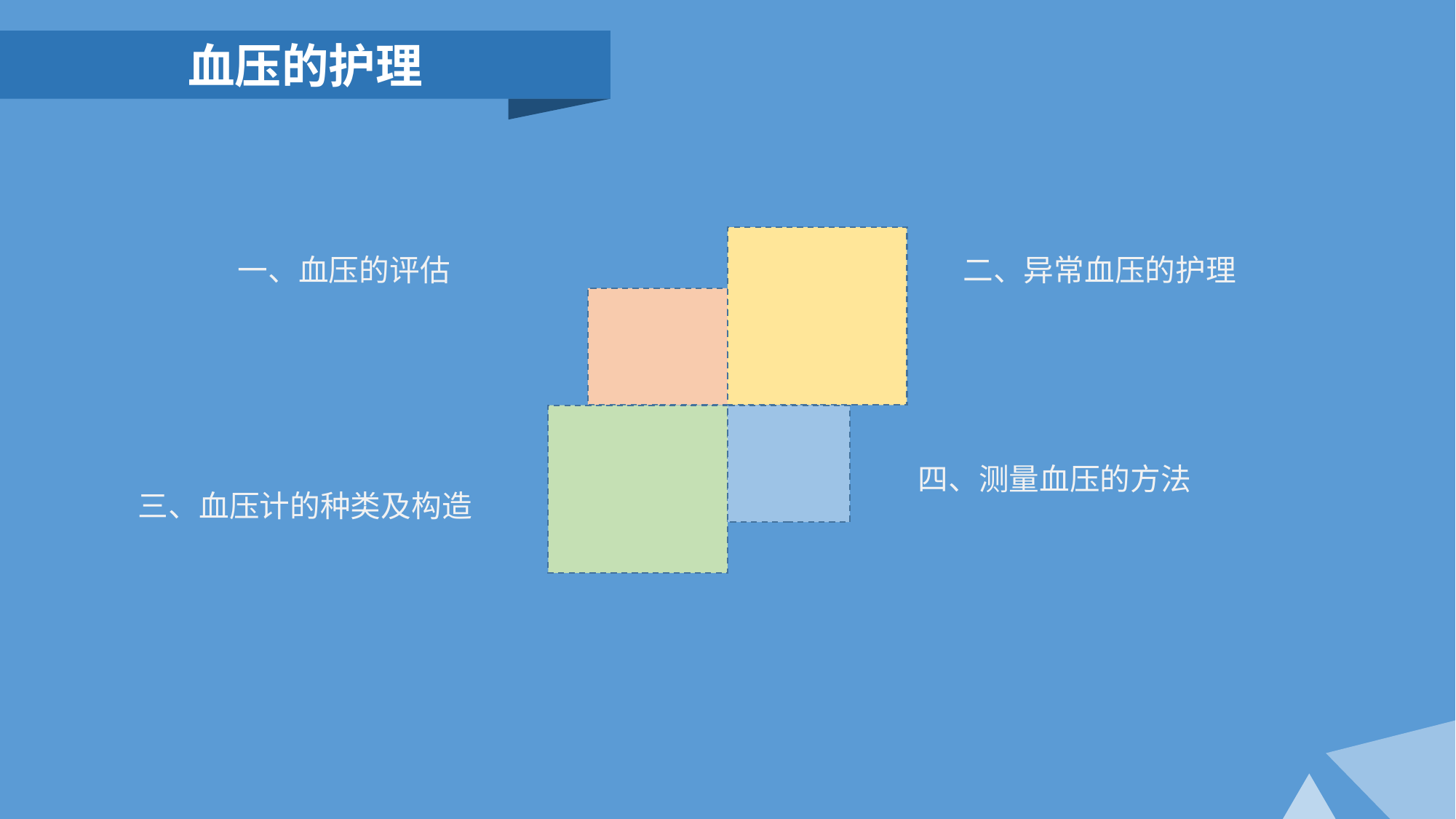

血压的护理

一、血压的评估
二、异常血压的护理

四、测量血压的方法
三、血压计的种类及构造